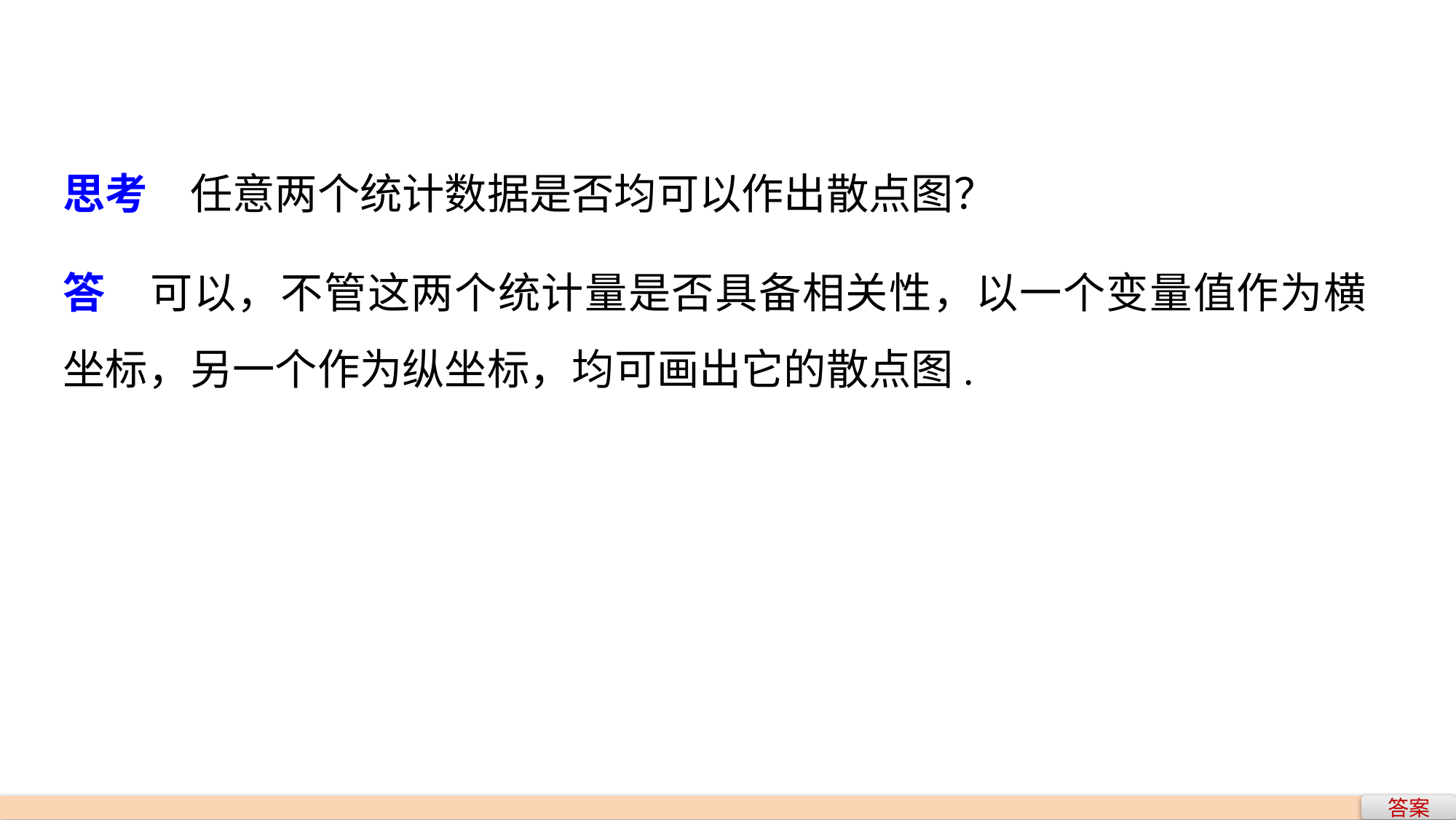

思考　任意两个统计数据是否均可以作出散点图？
答　可以，不管这两个统计量是否具备相关性，以一个变量值作为横坐标，另一个作为纵坐标，均可画出它的散点图.
答案